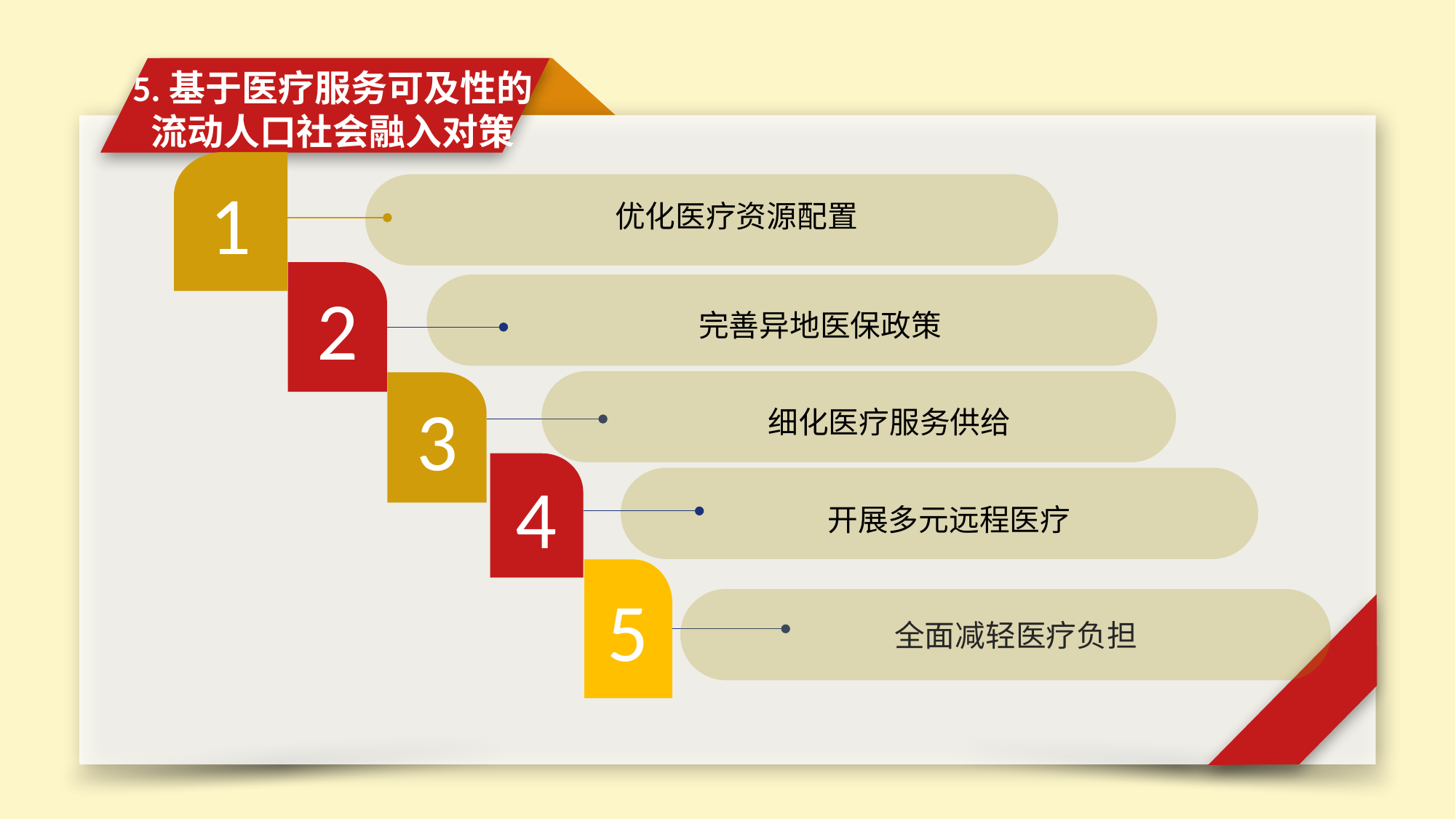

5.基于医疗服务可及性的
流动人口社会融入对策
1

优化医疗资源配置
2

完善异地医保政策

3
细化医疗服务供给
4

开展多元远程医疗
5
  全面减轻医疗负担